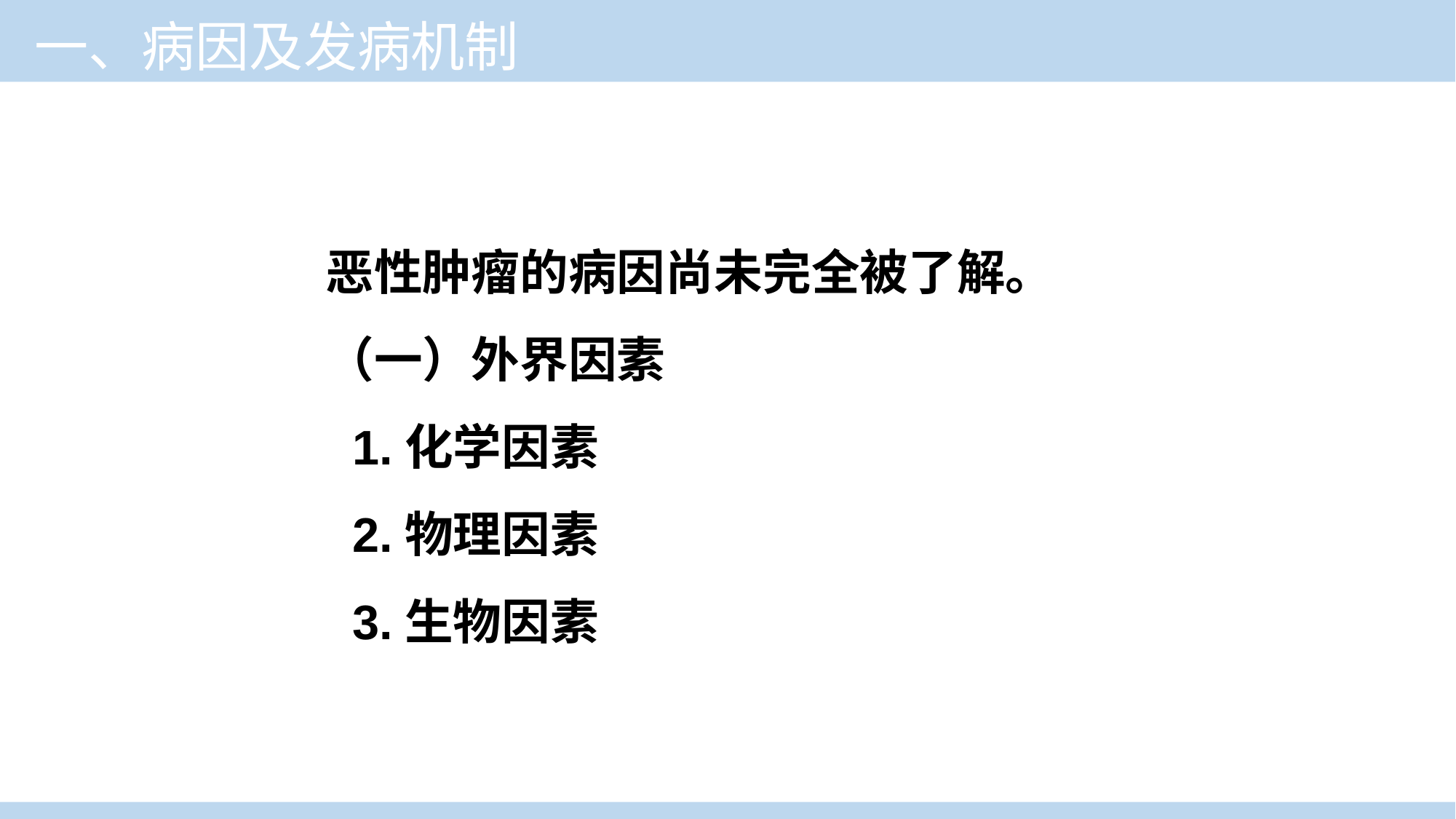

一、病因及发病机制
恶性肿瘤的病因尚未完全被了解。
（一）外界因素
  1.化学因素
  2.物理因素
  3.生物因素